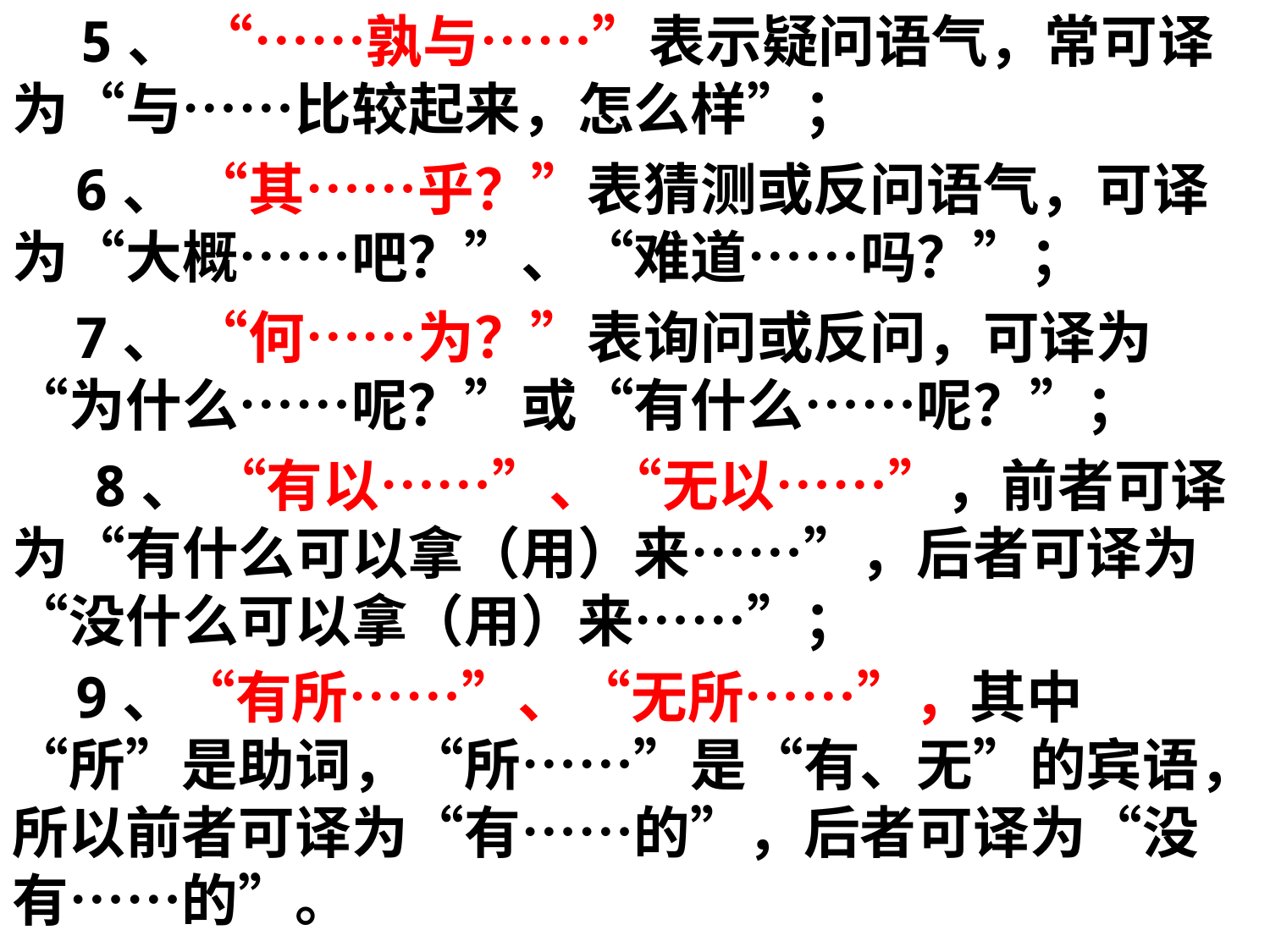

5、 “……孰与……”表示疑问语气，常可译为“与……比较起来，怎么样”；
    6、 “其……乎？”表猜测或反问语气，可译为“大概……吧？”、“难道……吗？”；
    7、 “何……为？”表询问或反问，可译为“为什么……呢？”或“有什么……呢？”；
    8、 “有以……”、“无以……”，前者可译为“有什么可以拿（用）来……”，后者可译为“没什么可以拿（用）来……”；
    9、“有所……”、“无所……”，其中“所”是助词，“所……”是“有、无”的宾语，所以前者可译为“有……的”，后者可译为“没有……的”。